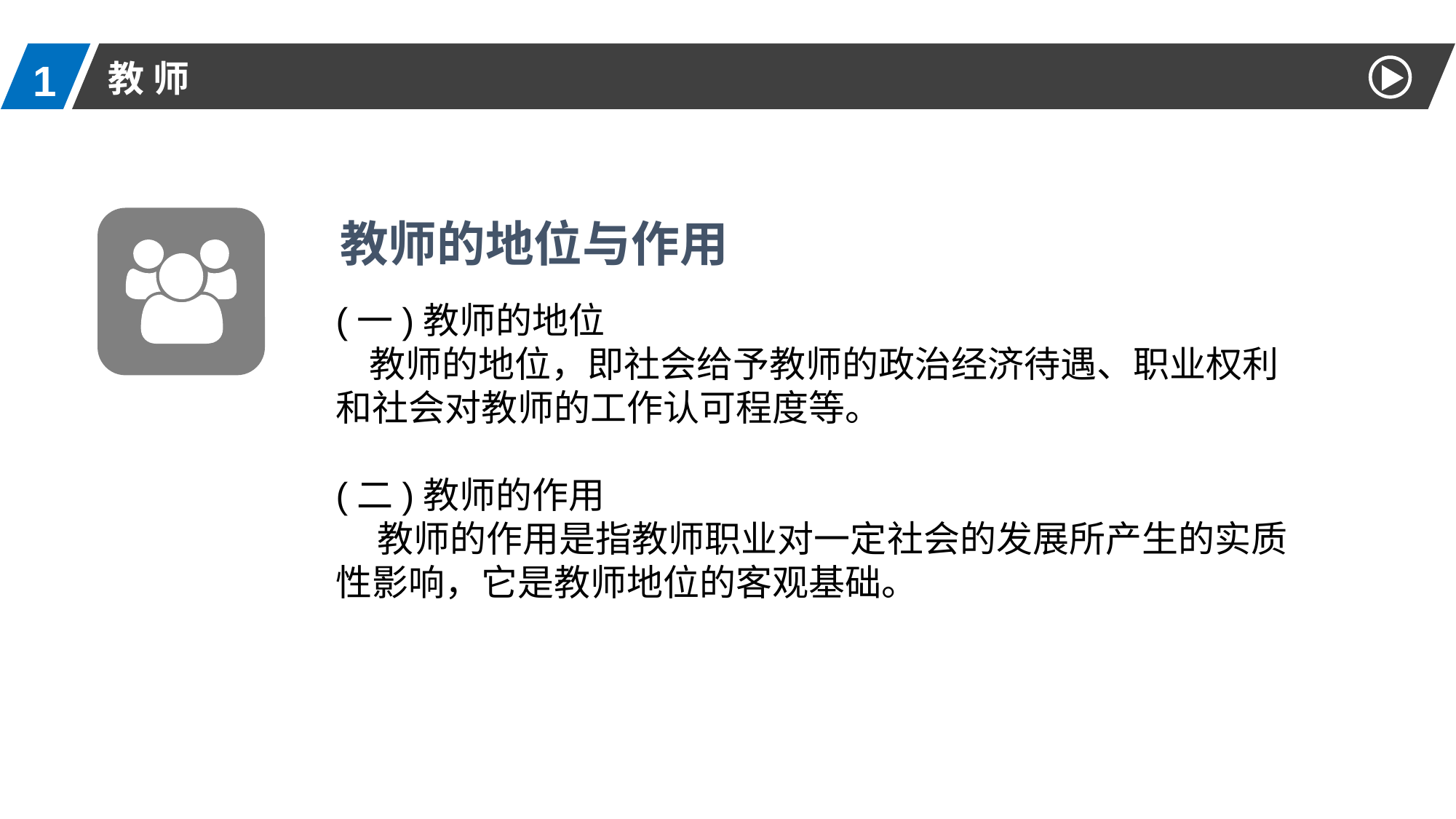

1
教 师

教师的地位与作用
(一)教师的地位
   教师的地位，即社会给予教师的政治经济待遇、职业权利和社会对教师的工作认可程度等。

(二)教师的作用
    教师的作用是指教师职业对一定社会的发展所产生的实质性影响，它是教师地位的客观基础。